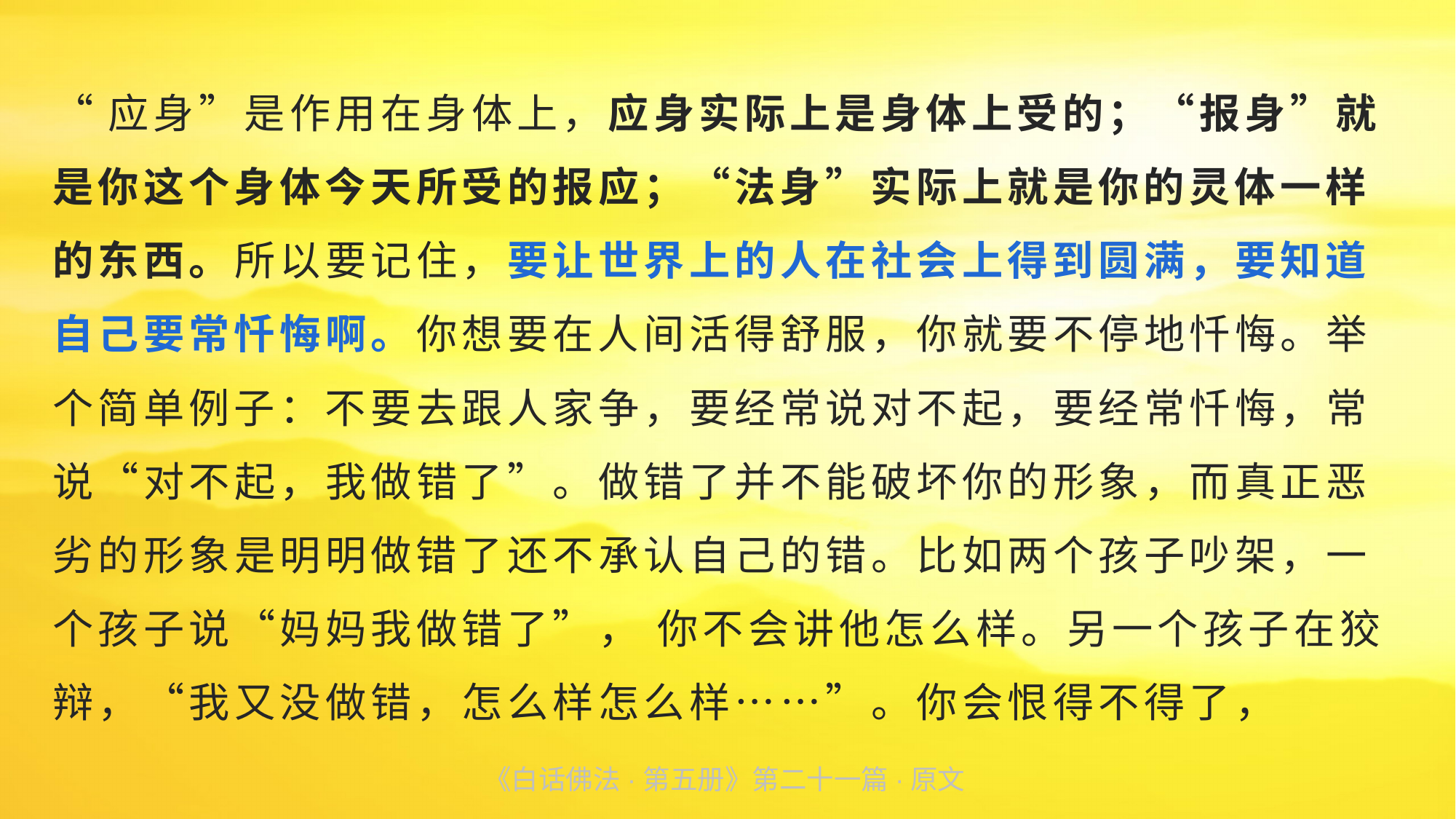

“应身”是作用在身体上，应身实际上是身体上受的；“报身”就是你这个身体今天所受的报应；“法身”实际上就是你的灵体一样的东西。所以要记住，要让世界上的人在社会上得到圆满，要知道自己要常忏悔啊。你想要在人间活得舒服，你就要不停地忏悔。举个简单例子：不要去跟人家争，要经常说对不起，要经常忏悔，常说“对不起，我做错了”。做错了并不能破坏你的形象，而真正恶劣的形象是明明做错了还不承认自己的错。比如两个孩子吵架，一个孩子说“妈妈我做错了”， 你不会讲他怎么样。另一个孩子在狡辩，“我又没做错，怎么样怎么样……”。你会恨得不得了，
《白话佛法·第五册》第二十一篇·原文